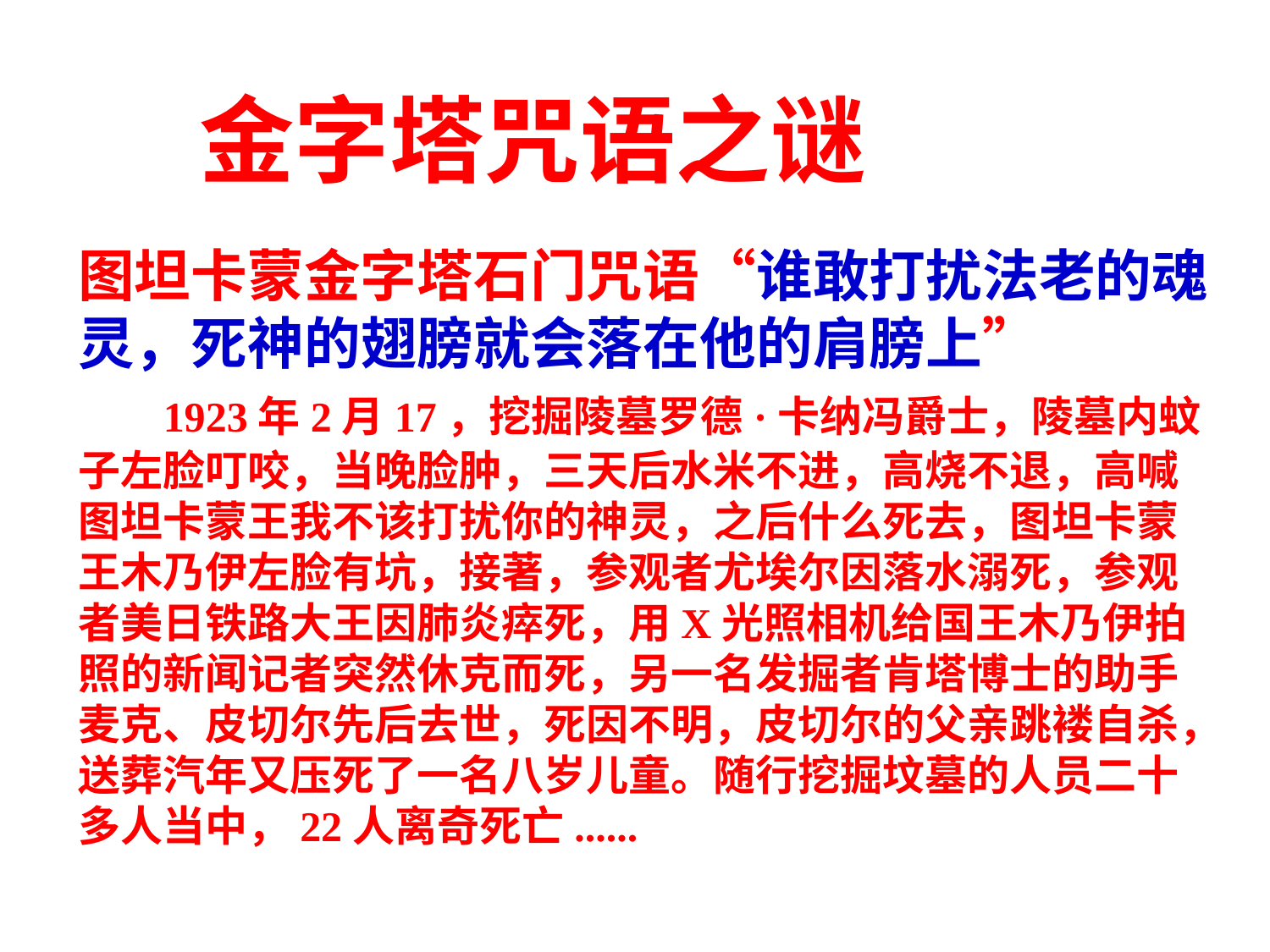

# 金字塔咒语之谜
图坦卡蒙金字塔石门咒语“谁敢打扰法老的魂灵，死神的翅膀就会落在他的肩膀上”
      1923年2月17，挖掘陵墓罗德·卡纳冯爵士，陵墓内蚊子左脸叮咬，当晚脸肿，三天后水米不进，高烧不退，高喊图坦卡蒙王我不该打扰你的神灵，之后什么死去，图坦卡蒙王木乃伊左脸有坑，接著，参观者尤埃尔因落水溺死，参观者美日铁路大王因肺炎瘁死，用X光照相机给国王木乃伊拍照的新闻记者突然休克而死，另一名发掘者肯塔博士的助手麦克、皮切尔先后去世，死因不明，皮切尔的父亲跳褛自杀，送葬汽年又压死了一名八岁儿童。随行挖掘坟墓的人员二十多人当中，22人离奇死亡......